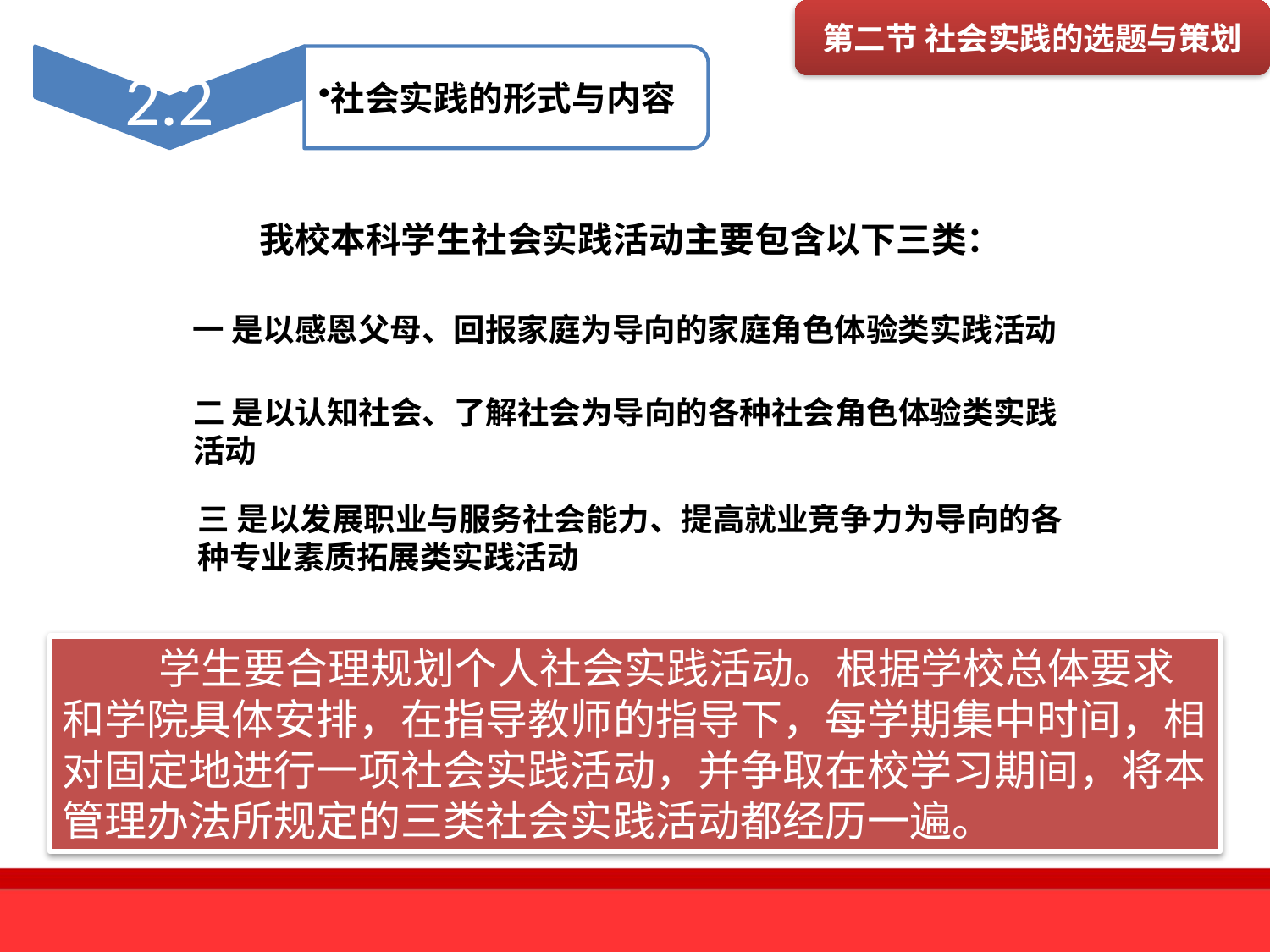

第二节 社会实践的选题与策划
社会实践的形式与内容
2.2
        我校本科学生社会实践活动主要包含以下三类：
一 是以感恩父母、回报家庭为导向的家庭角色体验类实践活动
二 是以认知社会、了解社会为导向的各种社会角色体验类实践活动
三 是以发展职业与服务社会能力、提高就业竞争力为导向的各种专业素质拓展类实践活动
         学生要合理规划个人社会实践活动。根据学校总体要求和学院具体安排，在指导教师的指导下，每学期集中时间，相对固定地进行一项社会实践活动，并争取在校学习期间，将本管理办法所规定的三类社会实践活动都经历一遍。